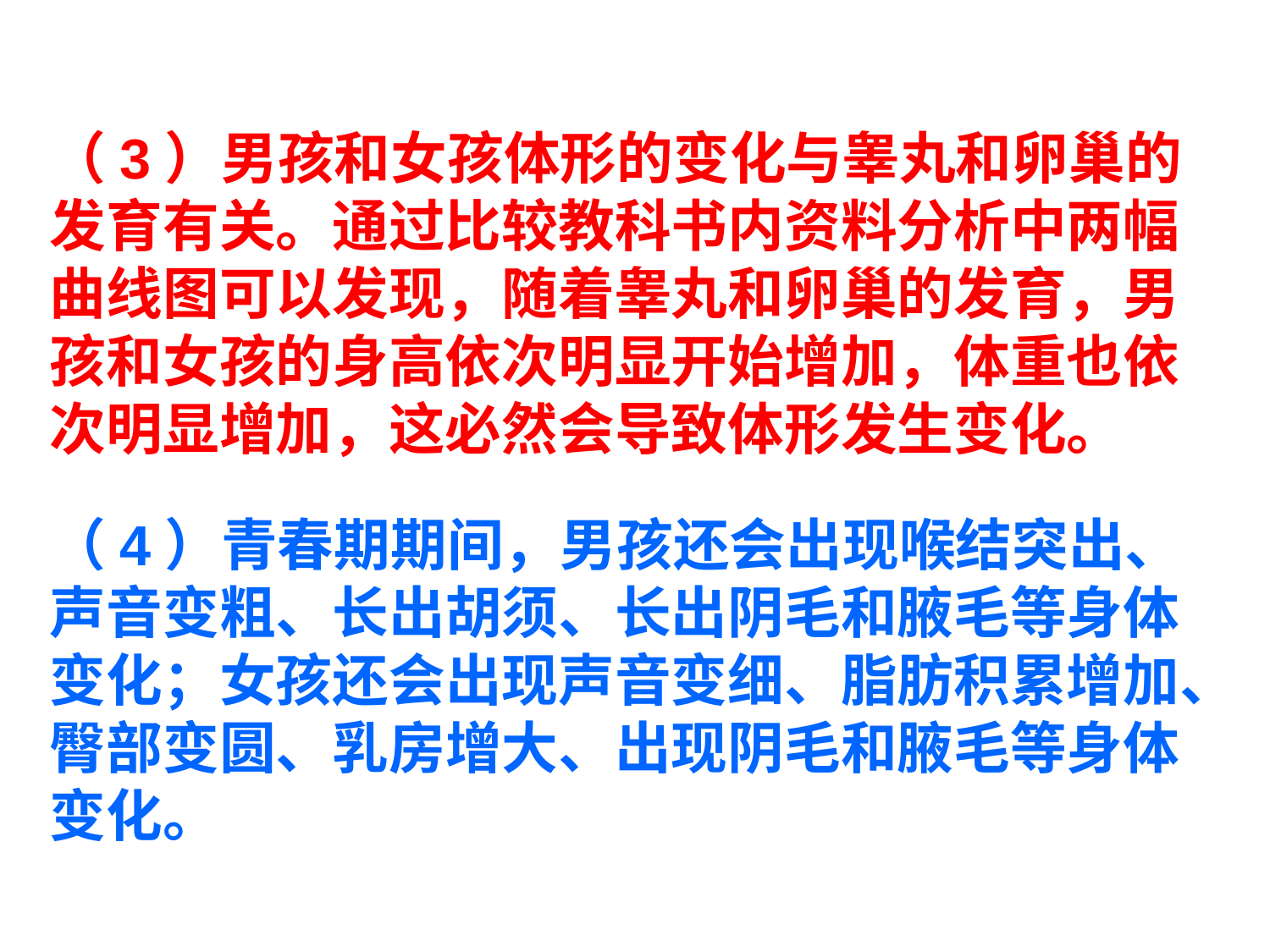

（3）男孩和女孩体形的变化与睾丸和卵巢的发育有关。通过比较教科书内资料分析中两幅曲线图可以发现，随着睾丸和卵巢的发育，男孩和女孩的身高依次明显开始增加，体重也依次明显增加，这必然会导致体形发生变化。
（4）青春期期间，男孩还会出现喉结突出、声音变粗、长出胡须、长出阴毛和腋毛等身体变化；女孩还会出现声音变细、脂肪积累增加、臀部变圆、乳房增大、出现阴毛和腋毛等身体变化。